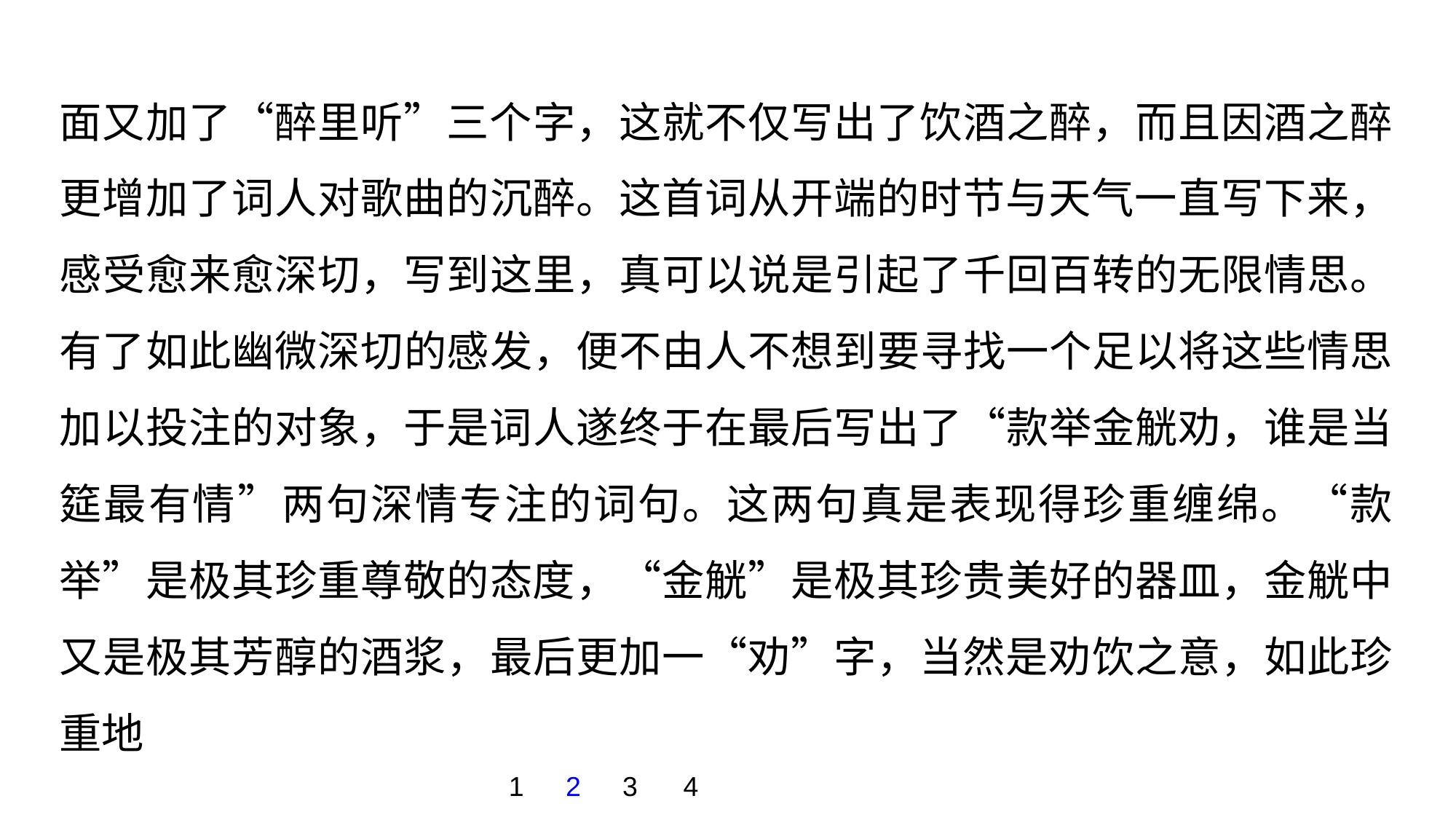

面又加了“醉里听”三个字，这就不仅写出了饮酒之醉，而且因酒之醉更增加了词人对歌曲的沉醉。这首词从开端的时节与天气一直写下来，感受愈来愈深切，写到这里，真可以说是引起了千回百转的无限情思。有了如此幽微深切的感发，便不由人不想到要寻找一个足以将这些情思加以投注的对象，于是词人遂终于在最后写出了“款举金觥劝，谁是当筵最有情”两句深情专注的词句。这两句真是表现得珍重缠绵。“款举”是极其珍重尊敬的态度，“金觥”是极其珍贵美好的器皿，金觥中又是极其芳醇的酒浆，最后更加一“劝”字，当然是劝饮之意，如此珍重地
1
2
3
4